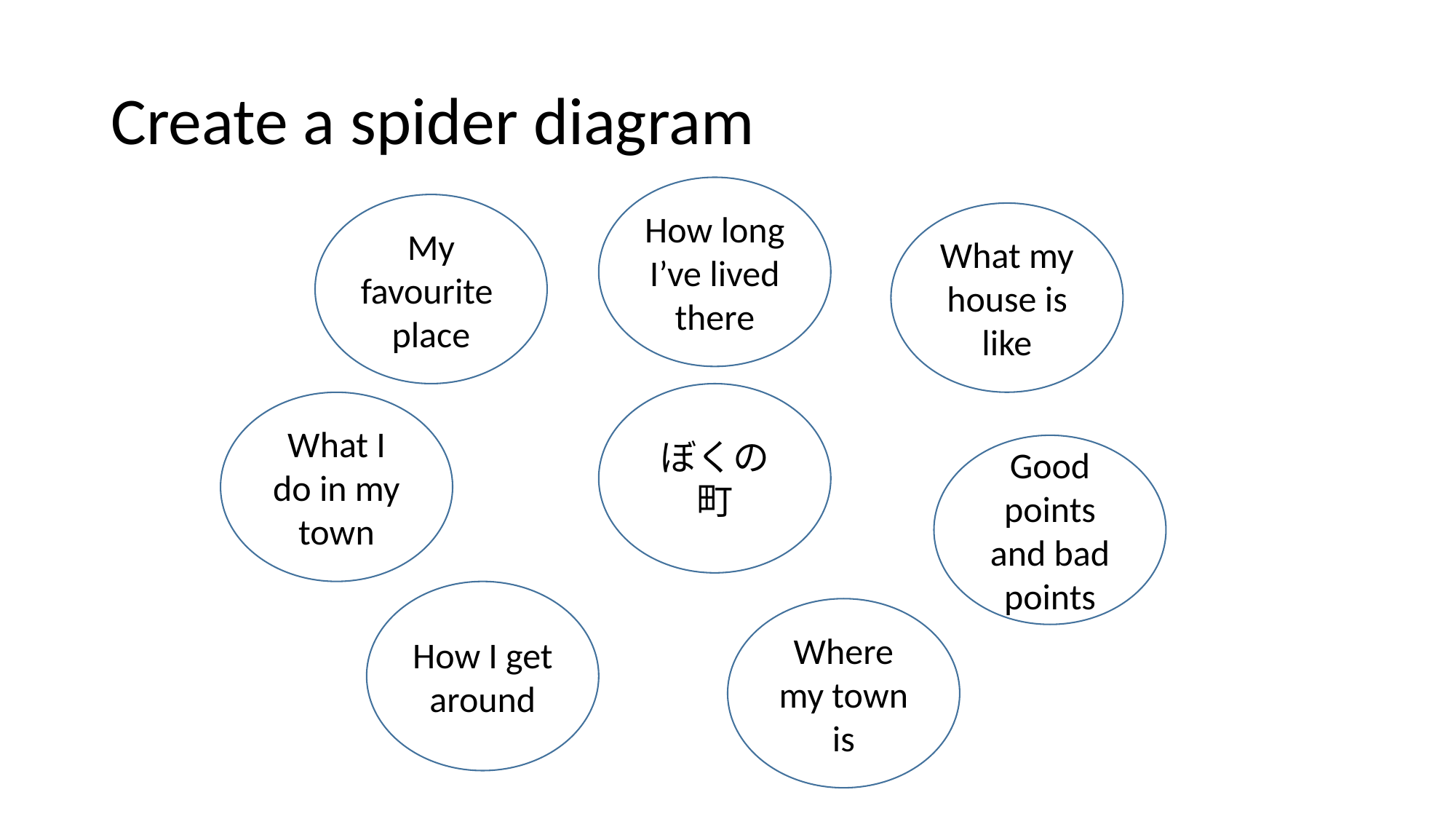

# Create a spider diagram
How long I’ve lived there
My favourite  place
What my house is like

ぼくの町
What I do in my town
Good points and bad points
How I get around
Where my town is